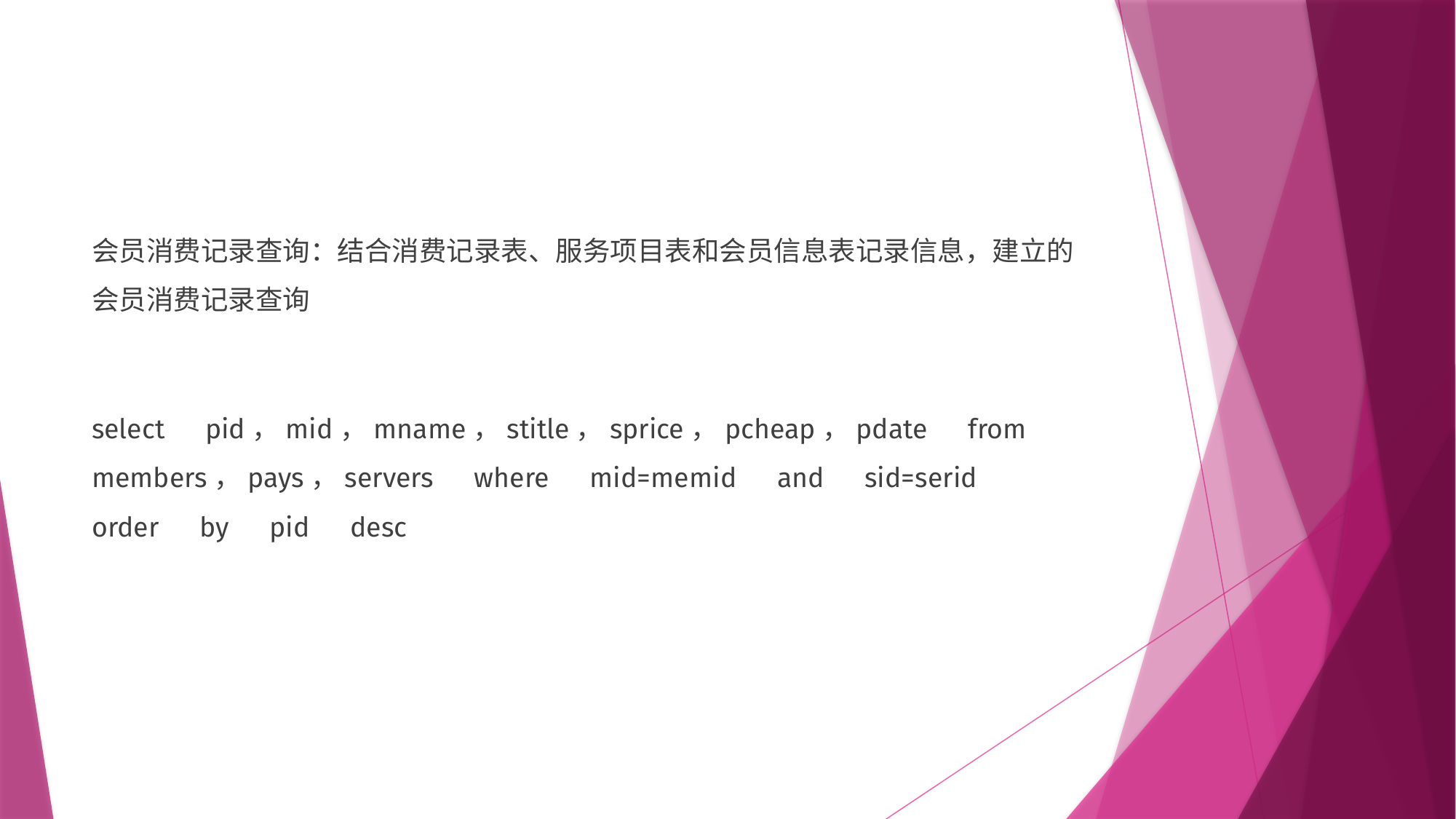

#
会员消费记录查询：结合消费记录表、服务项目表和会员信息表记录信息，建立的会员消费记录查询

select　pid，mid，mname，stitle，sprice，pcheap，pdate　from　members，pays，servers　where　mid=memid　and　sid=serid　order　by　pid　desc